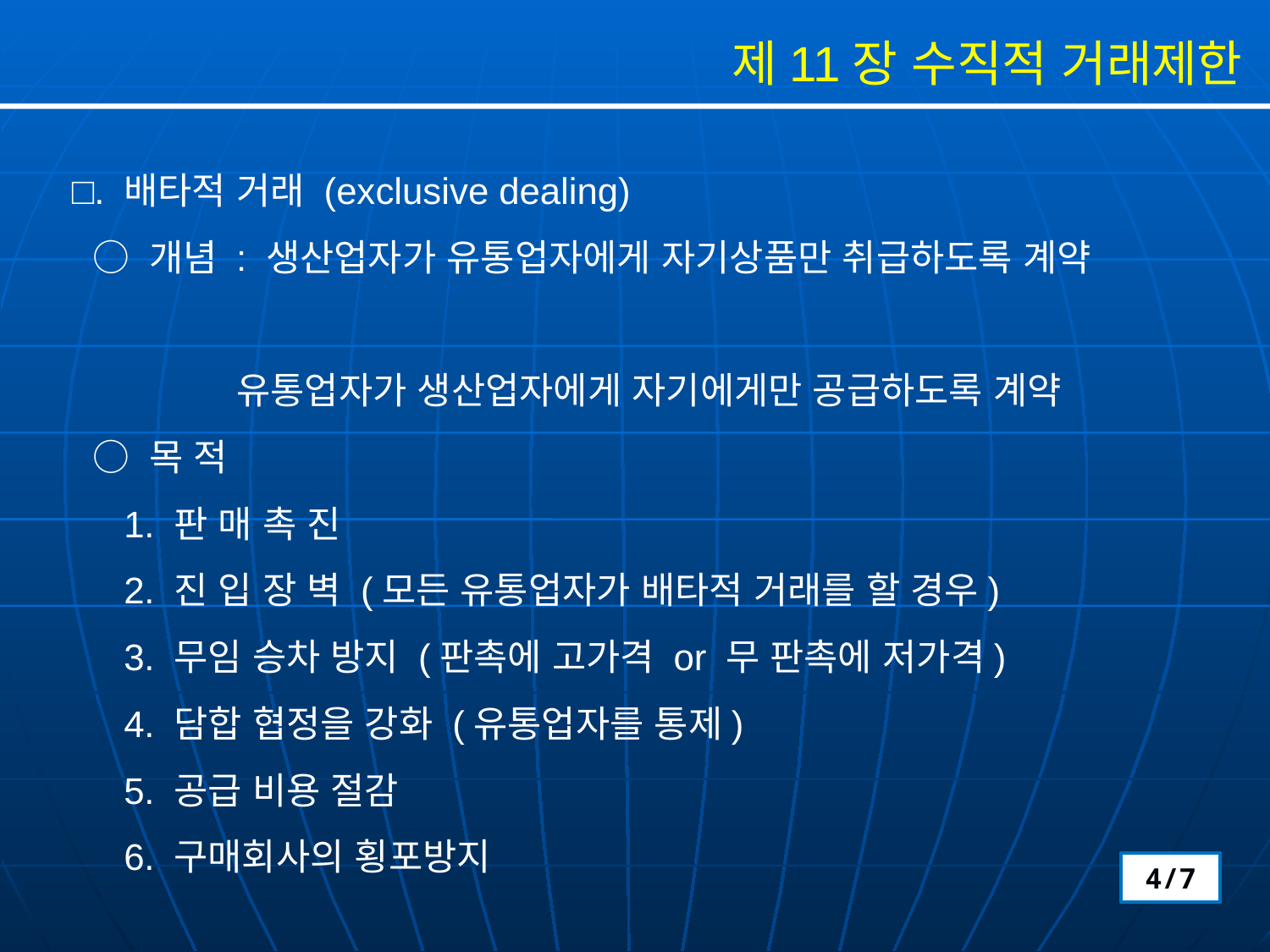

제11장 수직적 거래제한

□. 배타적 거래 (exclusive dealing)
  ○ 개념 : 생산업자가 유통업자에게 자기상품만 취급하도록 계약
               유통업자가 생산업자에게 자기에게만 공급하도록 계약
  ○ 목 적
     1. 판 매 촉 진
     2. 진 입 장 벽 (모든 유통업자가 배타적 거래를 할 경우)
     3. 무임 승차 방지 (판촉에 고가격 or 무 판촉에 저가격)
     4. 담합 협정을 강화 (유통업자를 통제)
     5. 공급 비용 절감
     6. 구매회사의 횡포방지
4/7